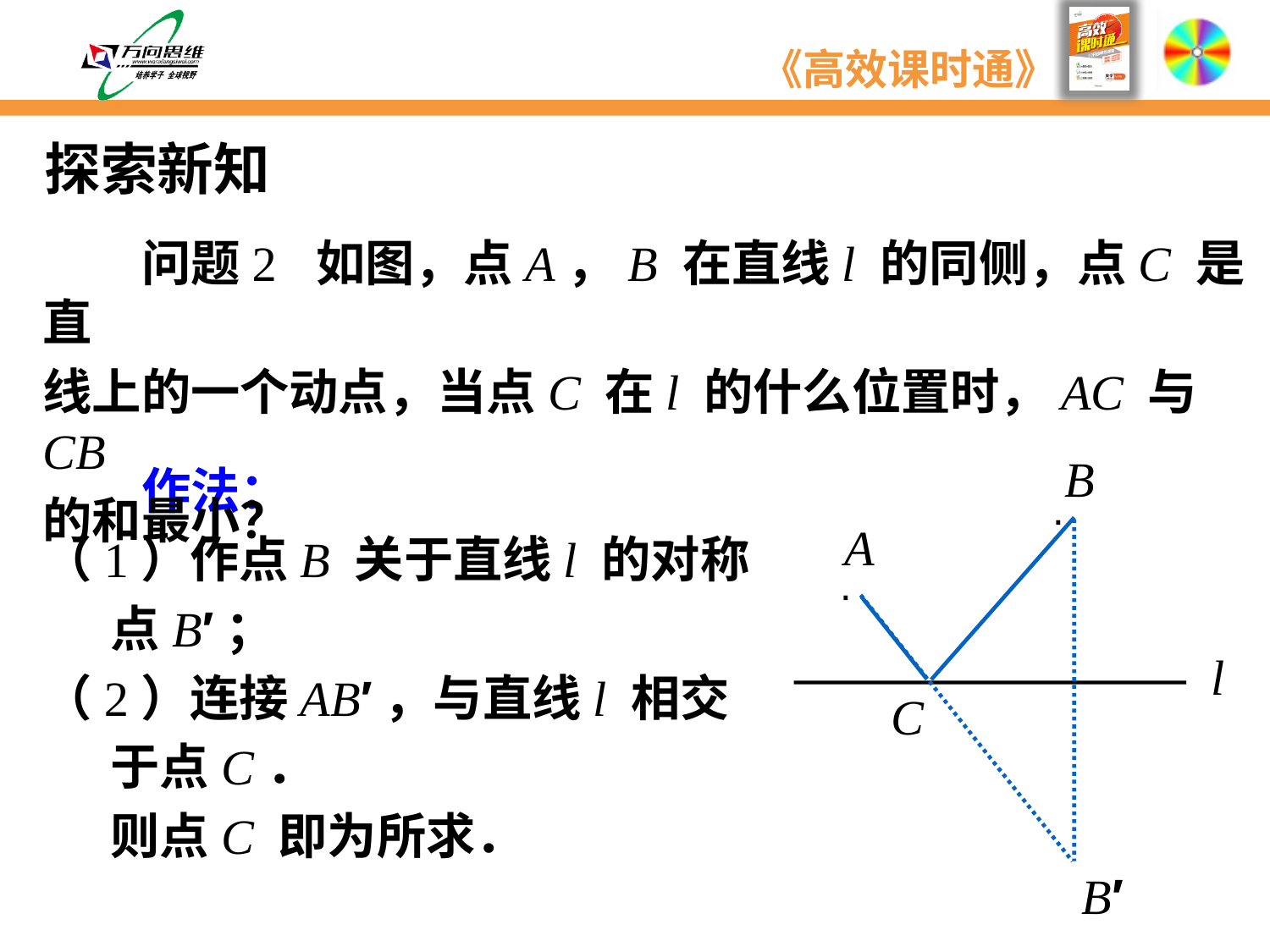

探索新知
　　问题2  如图，点A，B 在直线l 的同侧，点C 是直
线上的一个动点，当点C 在l 的什么位置时，AC 与CB
的和最小？
B
·
A
·
l

C
B′
　　作法：
（1）作点B 关于直线l 的对称
     点B′；
（2）连接AB′，与直线l 相交
     于点C．
     则点C 即为所求．